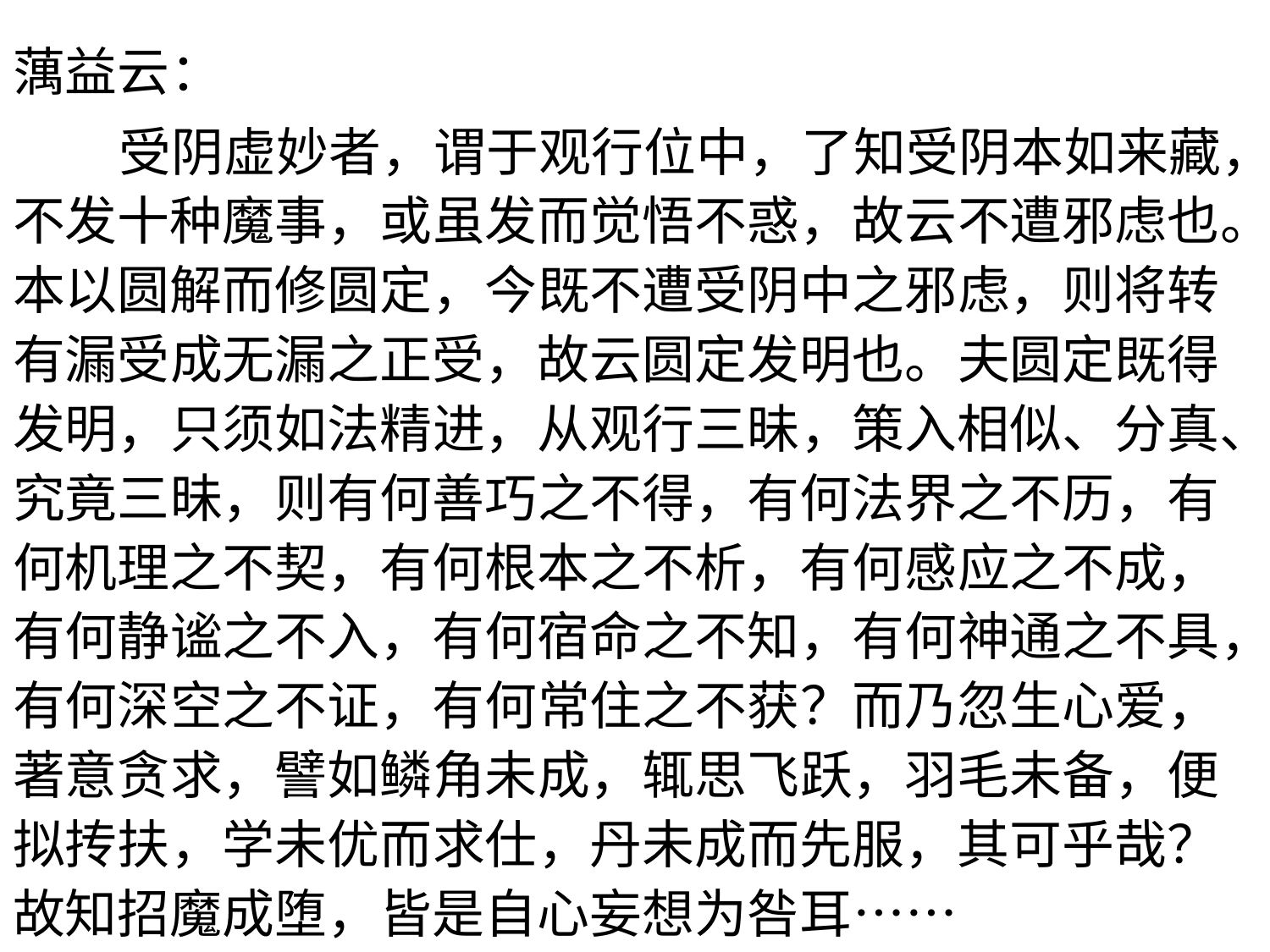

蕅益云：
        受阴虚妙者，谓于观行位中，了知受阴本如来藏，不发十种魔事，或虽发而觉悟不惑，故云不遭邪虑也。本以圆解而修圆定，今既不遭受阴中之邪虑，则将转有漏受成无漏之正受，故云圆定发明也。夫圆定既得发明，只须如法精进，从观行三昧，策入相似、分真、究竟三昧，则有何善巧之不得，有何法界之不历，有何机理之不契，有何根本之不析，有何感应之不成，有何静谧之不入，有何宿命之不知，有何神通之不具，有何深空之不证，有何常住之不获？而乃忽生心爱，著意贪求，譬如鳞角未成，辄思飞跃，羽毛未备，便拟抟扶，学未优而求仕，丹未成而先服，其可乎哉？故知招魔成堕，皆是自心妄想为咎耳……